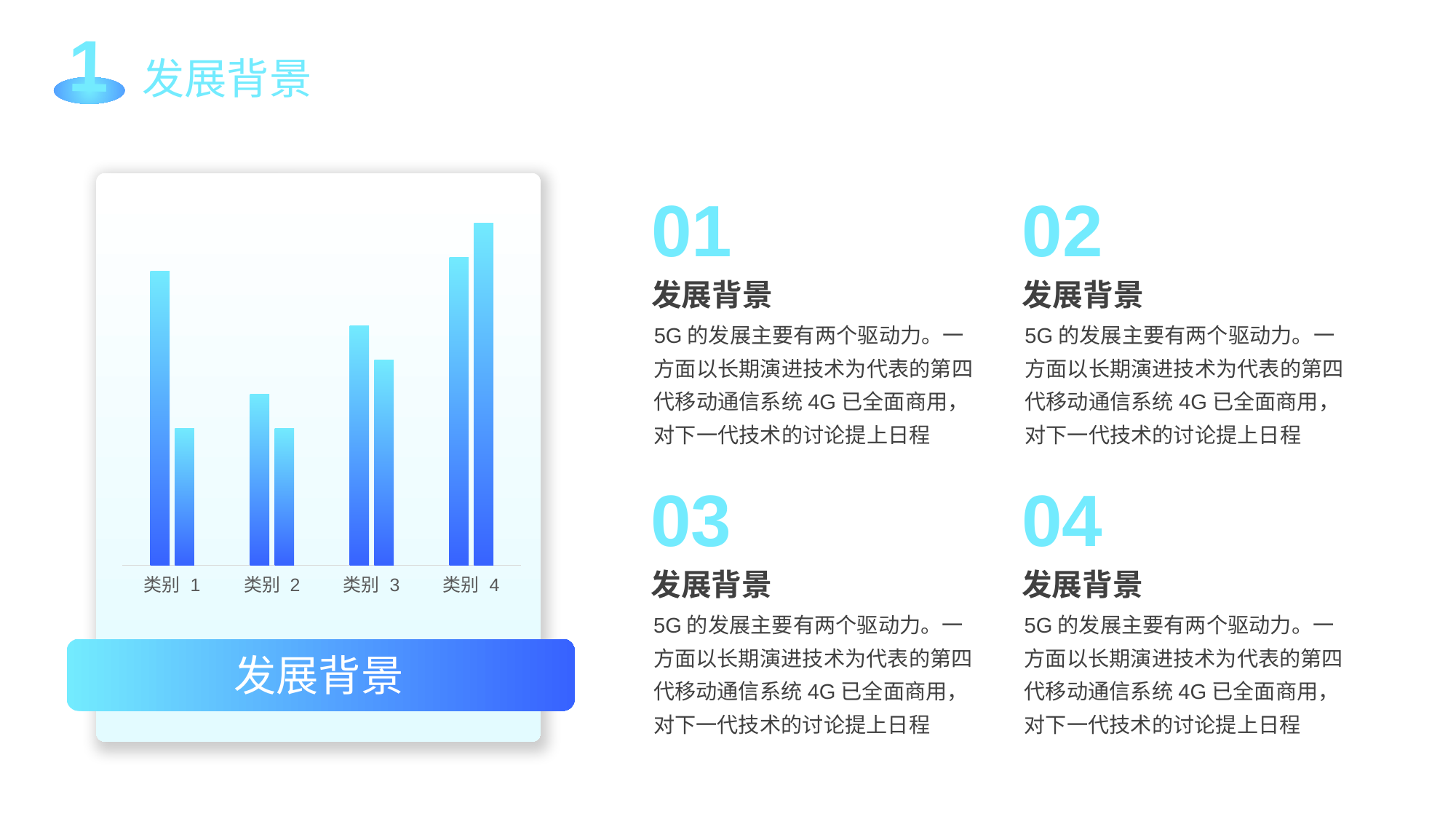

1

发展背景

### Chart

| Category | 系列 1 | 系列 3 |
|---|---|---|
| 类别 1 | 4.3 | 2.0 |
| 类别 2 | 2.5 | 2.0 |
| 类别 3 | 3.5 | 3.0 |
| 类别 4 | 4.5 | 5.0 |

发展背景
01
发展背景
5G的发展主要有两个驱动力。一方面以长期演进技术为代表的第四代移动通信系统4G已全面商用，对下一代技术的讨论提上日程
02
发展背景
5G的发展主要有两个驱动力。一方面以长期演进技术为代表的第四代移动通信系统4G已全面商用，对下一代技术的讨论提上日程
03
发展背景
5G的发展主要有两个驱动力。一方面以长期演进技术为代表的第四代移动通信系统4G已全面商用，对下一代技术的讨论提上日程
04
发展背景
5G的发展主要有两个驱动力。一方面以长期演进技术为代表的第四代移动通信系统4G已全面商用，对下一代技术的讨论提上日程